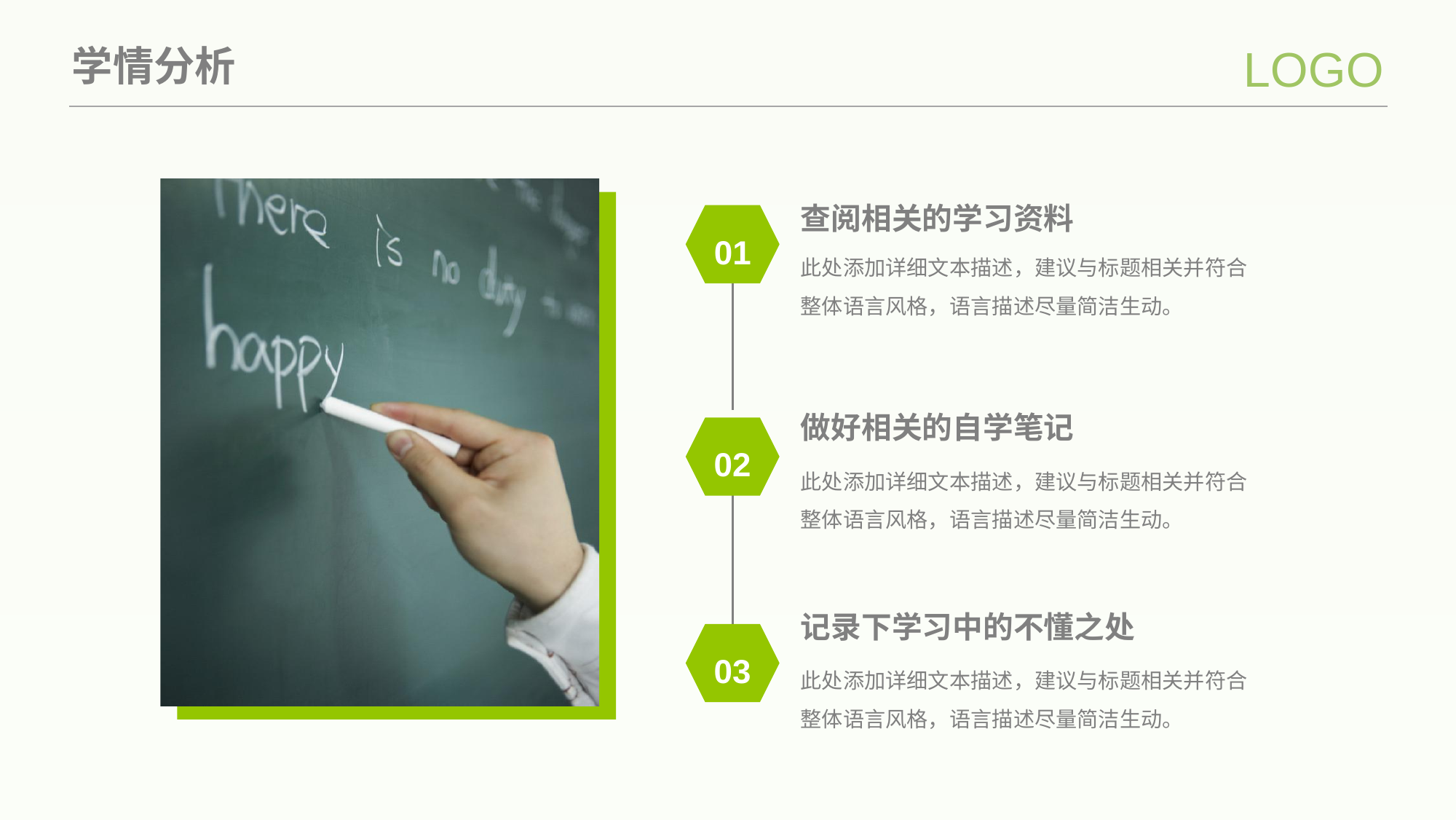

LOGO
学情分析

查阅相关的学习资料

01
此处添加详细文本描述，建议与标题相关并符合整体语言风格，语言描述尽量简洁生动。
做好相关的自学笔记

02
此处添加详细文本描述，建议与标题相关并符合整体语言风格，语言描述尽量简洁生动。
记录下学习中的不懂之处

03
此处添加详细文本描述，建议与标题相关并符合整体语言风格，语言描述尽量简洁生动。